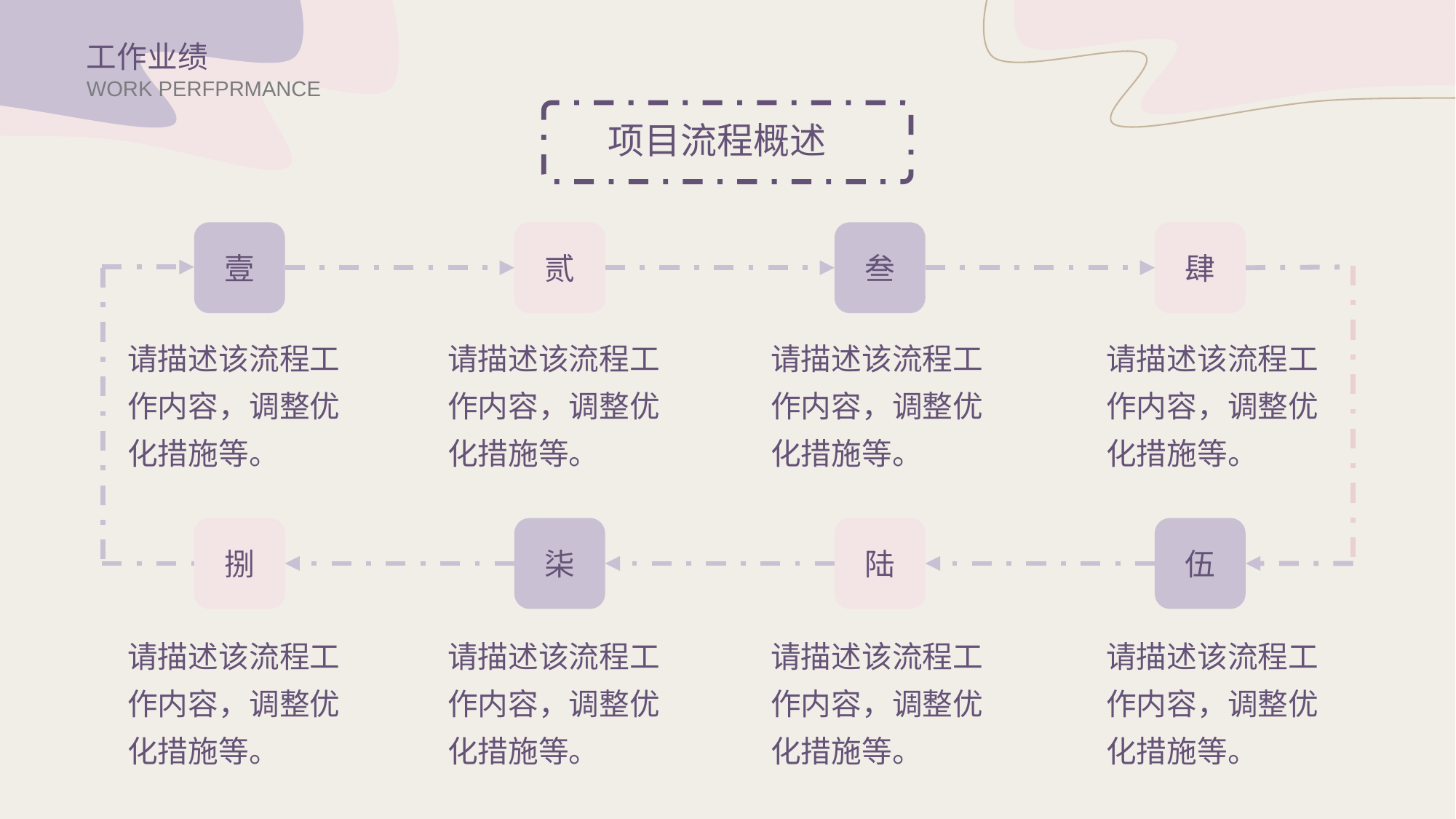

工作业绩
WORK PERFPRMANCE
项目流程概述
壹
贰
叁
肆
请描述该流程工作内容，调整优化措施等。
请描述该流程工作内容，调整优化措施等。
请描述该流程工作内容，调整优化措施等。
请描述该流程工作内容，调整优化措施等。
捌
柒
陆
伍
请描述该流程工作内容，调整优化措施等。
请描述该流程工作内容，调整优化措施等。
请描述该流程工作内容，调整优化措施等。
请描述该流程工作内容，调整优化措施等。